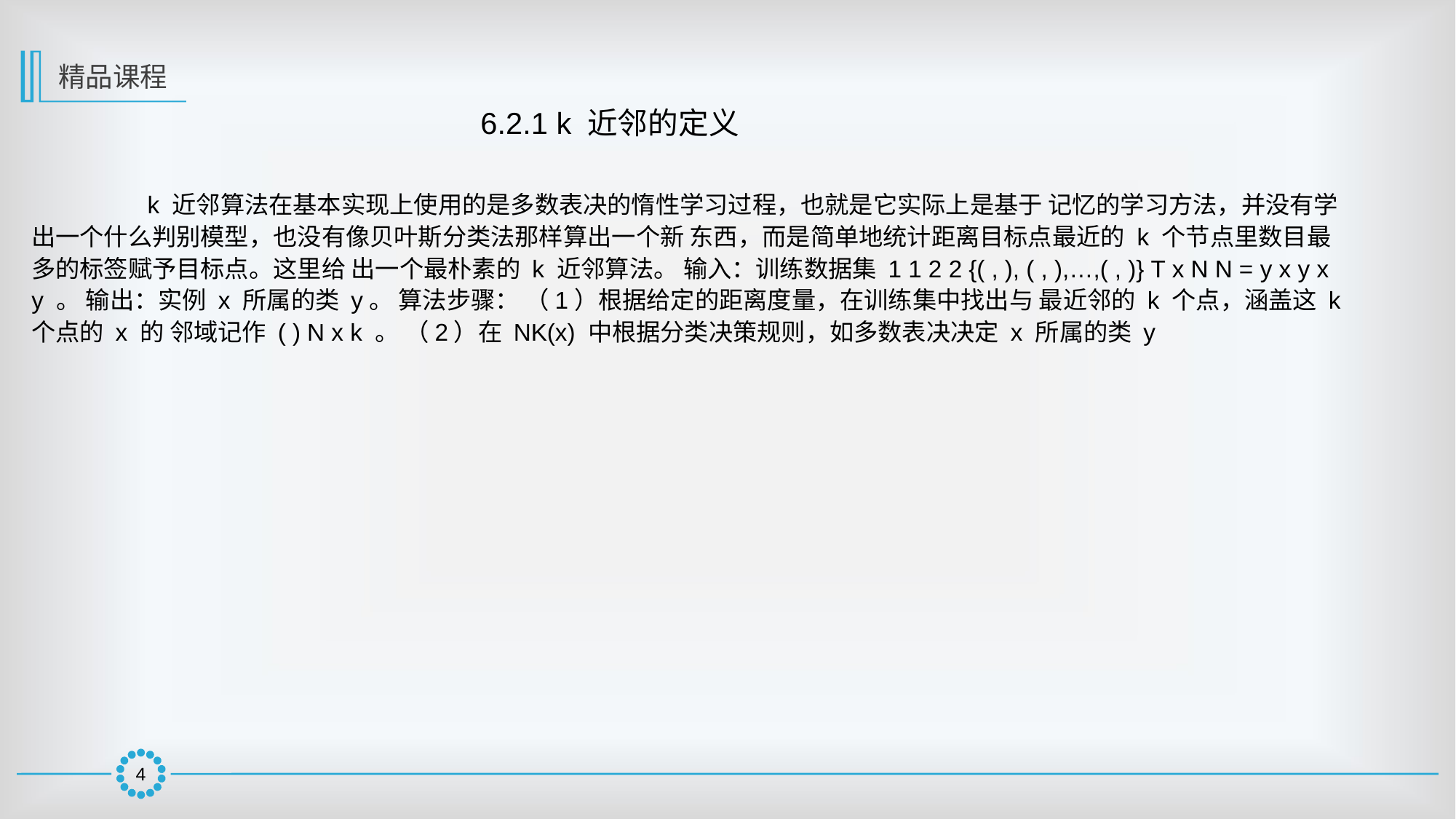

精品课程
6.2.1 k 近邻的定义
	 k 近邻算法在基本实现上使用的是多数表决的惰性学习过程，也就是它实际上是基于 记忆的学习方法，并没有学出一个什么判别模型，也没有像贝叶斯分类法那样算出一个新 东西，而是简单地统计距离目标点最近的 k 个节点里数目最多的标签赋予目标点。这里给 出一个最朴素的 k 近邻算法。 输入：训练数据集 1 1 2 2 {( , ), ( , ),…,( , )} T x N N = y x y x y 。 输出：实例 x 所属的类 y。 算法步骤： （1）根据给定的距离度量，在训练集中找出与 最近邻的 k 个点，涵盖这 k 个点的 x 的 邻域记作 ( ) N x k 。 （2）在 NK(x) 中根据分类决策规则，如多数表决决定 x 所属的类 y

4